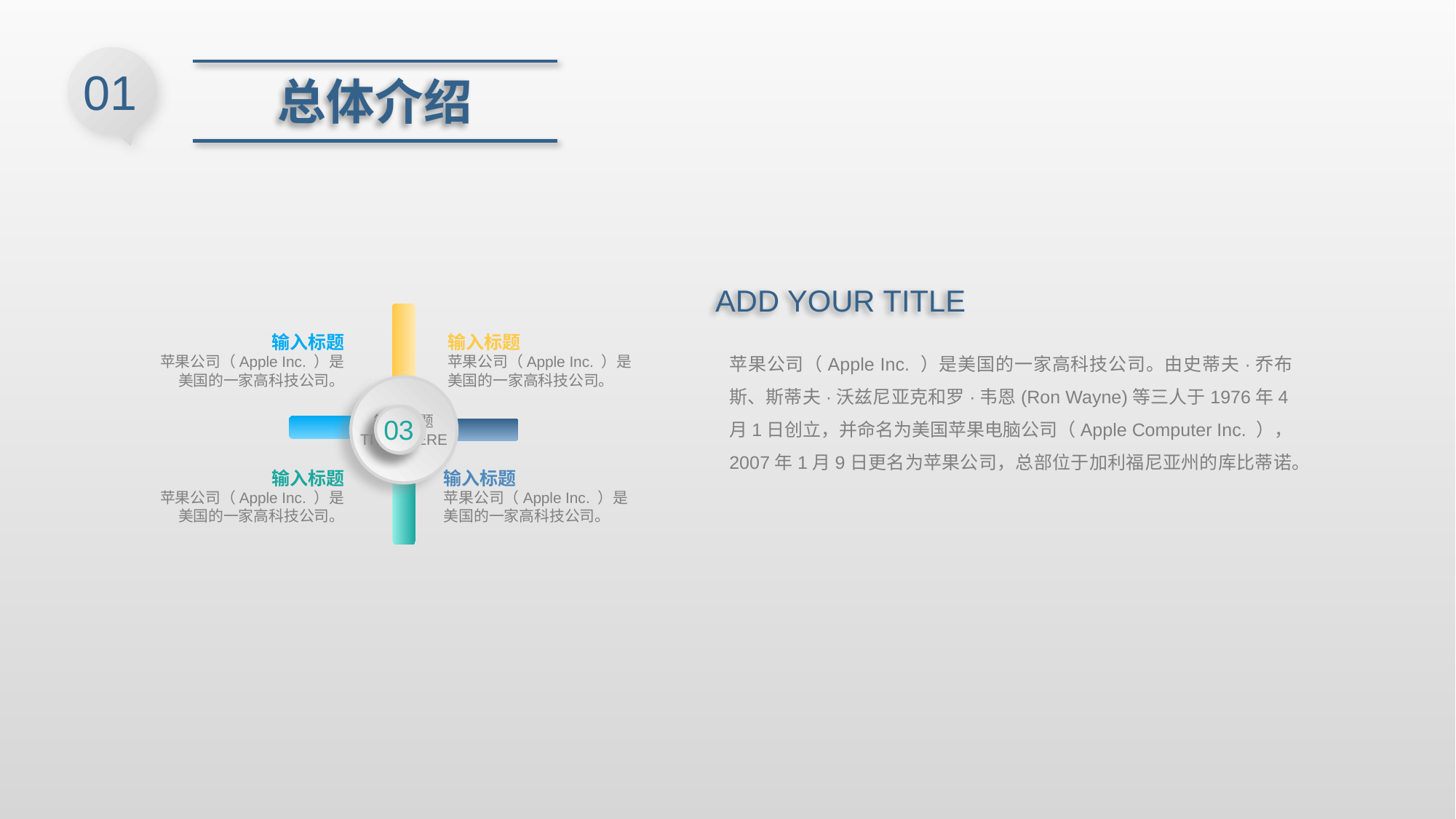

01
总体介绍
ADD YOUR TITLE

输入标题
苹果公司（Apple Inc. ）是美国的一家高科技公司。
输入标题
苹果公司（Apple Inc. ）是美国的一家高科技公司。
苹果公司（Apple Inc. ）是美国的一家高科技公司。由史蒂夫·乔布斯、斯蒂夫·沃兹尼亚克和罗·韦恩(Ron Wayne)等三人于1976年4月1日创立，并命名为美国苹果电脑公司（Apple Computer Inc. ）， 2007年1月9日更名为苹果公司，总部位于加利福尼亚州的库比蒂诺。

简短标题
TITLE HERE

02

01

03
04

输入标题
苹果公司（Apple Inc. ）是美国的一家高科技公司。
输入标题
苹果公司（Apple Inc. ）是美国的一家高科技公司。